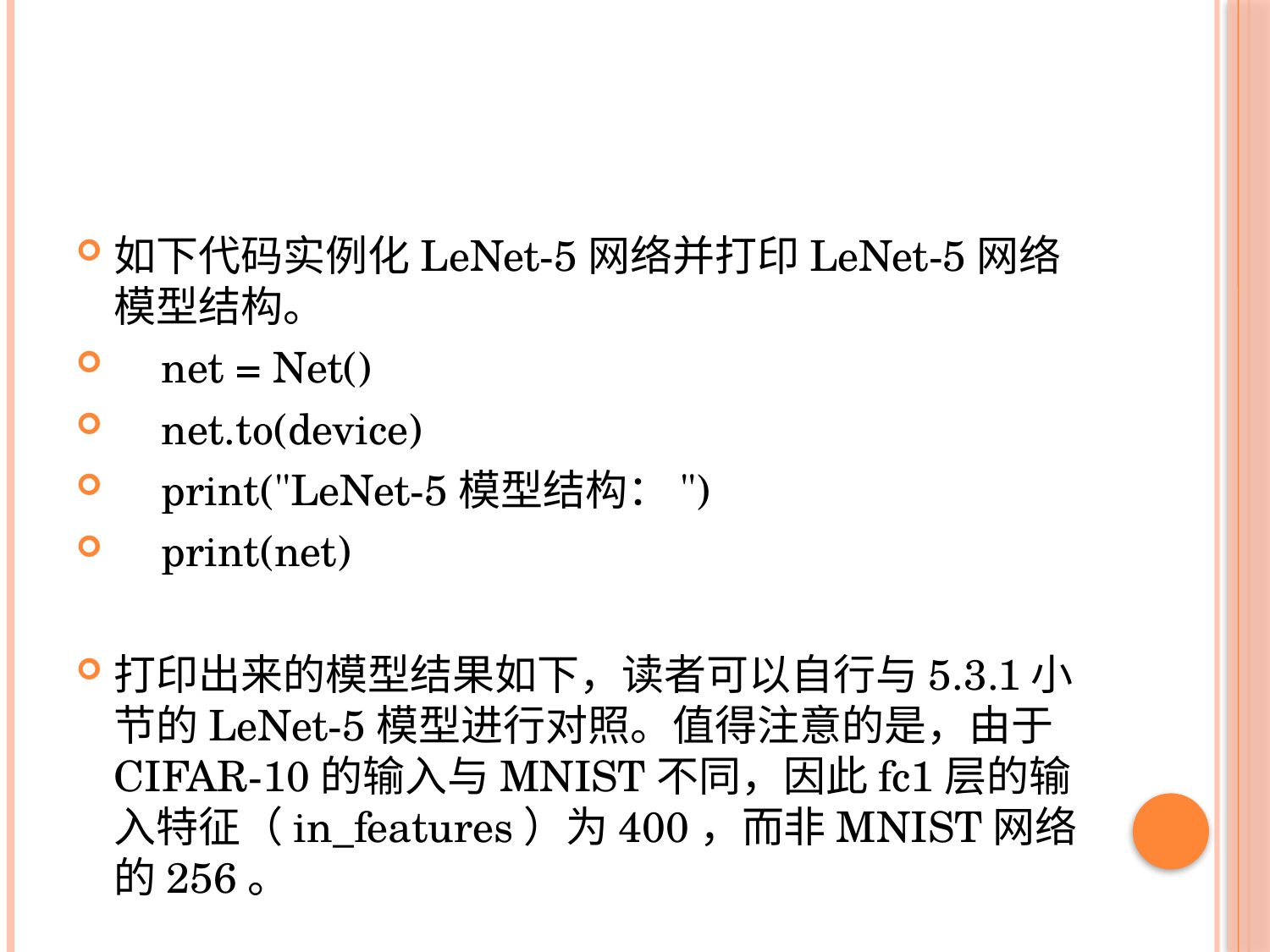

#
如下代码实例化LeNet-5网络并打印LeNet-5网络模型结构。
    net = Net()
    net.to(device)
    print("LeNet-5模型结构：")
    print(net)

打印出来的模型结果如下，读者可以自行与5.3.1小节的LeNet-5模型进行对照。值得注意的是，由于CIFAR-10的输入与MNIST不同，因此fc1层的输入特征（in_features）为400，而非MNIST网络的256。